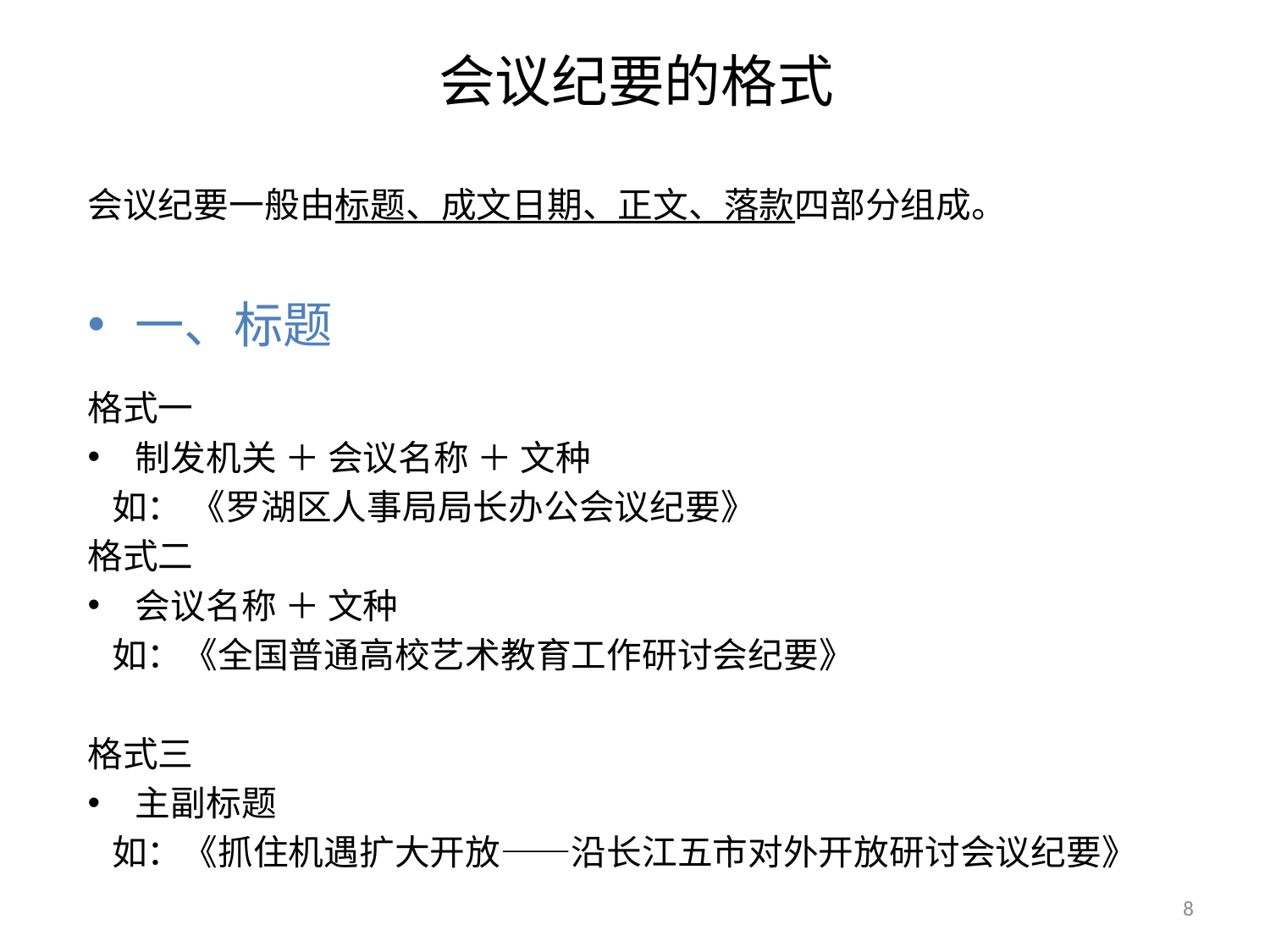

# 会议纪要的格式
会议纪要一般由标题、成文日期、正文、落款四部分组成。

一、标题

格式一
制发机关 ＋ 会议名称 ＋ 文种
  如： 《罗湖区人事局局长办公会议纪要》
格式二
会议名称 ＋ 文种
  如：《全国普通高校艺术教育工作研讨会纪要》

格式三
主副标题
  如：《抓住机遇扩大开放——沿长江五市对外开放研讨会议纪要》

8